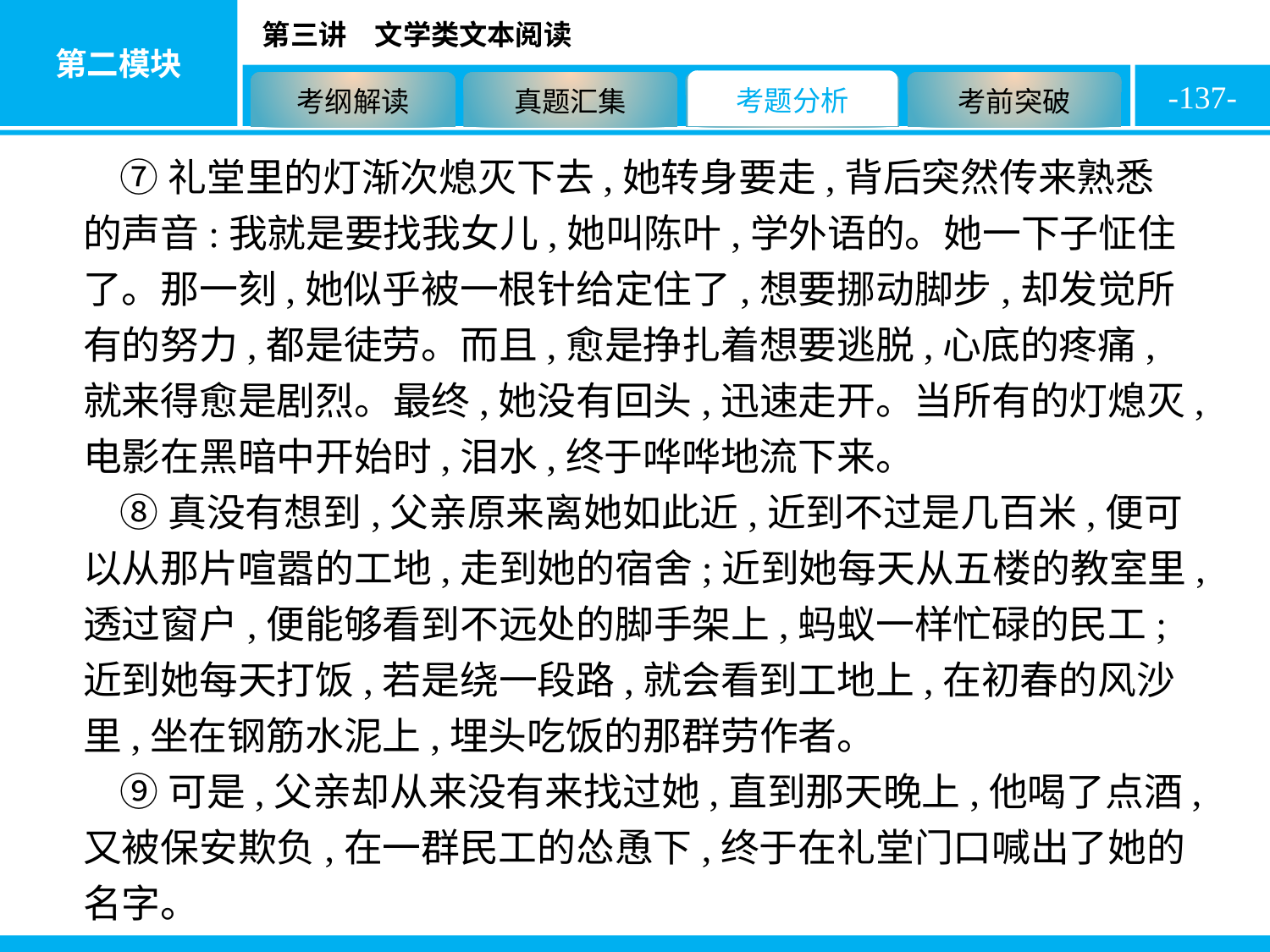

-137-
⑦礼堂里的灯渐次熄灭下去,她转身要走,背后突然传来熟悉的声音:我就是要找我女儿,她叫陈叶,学外语的。她一下子怔住了。那一刻,她似乎被一根针给定住了,想要挪动脚步,却发觉所有的努力,都是徒劳。而且,愈是挣扎着想要逃脱,心底的疼痛,就来得愈是剧烈。最终,她没有回头,迅速走开。当所有的灯熄灭,电影在黑暗中开始时,泪水,终于哗哗地流下来。
⑧真没有想到,父亲原来离她如此近,近到不过是几百米,便可以从那片喧嚣的工地,走到她的宿舍;近到她每天从五楼的教室里,透过窗户,便能够看到不远处的脚手架上,蚂蚁一样忙碌的民工;近到她每天打饭,若是绕一段路,就会看到工地上,在初春的风沙里,坐在钢筋水泥上,埋头吃饭的那群劳作者。
⑨可是,父亲却从来没有来找过她,直到那天晚上,他喝了点酒,又被保安欺负,在一群民工的怂恿下,终于在礼堂门口喊出了她的名字。